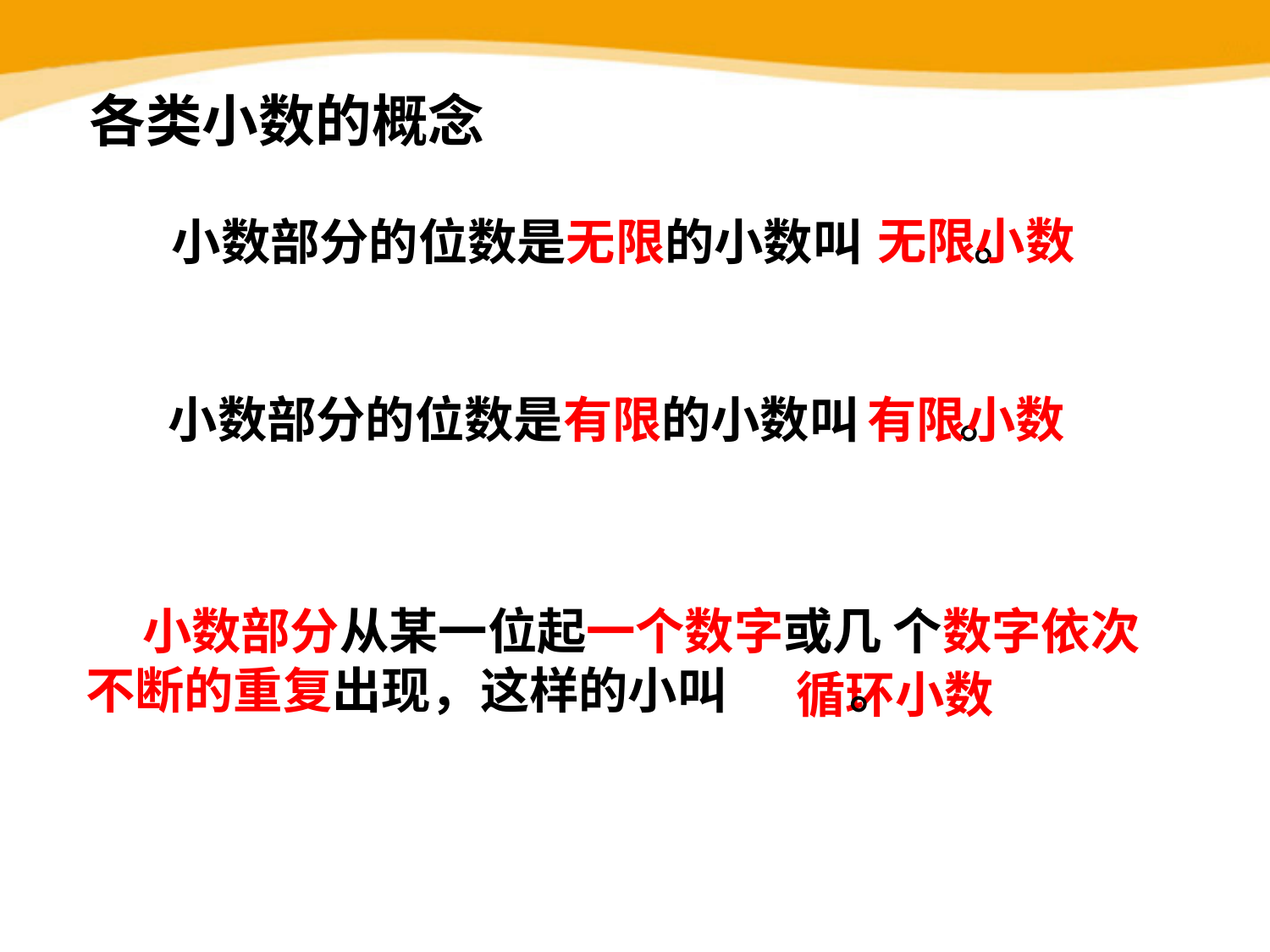

各类小数的概念
小数部分的位数是无限的小数叫          。
无限小数
有限小数
小数部分的位数是有限的小数叫         。
    小数部分从某一位起一个数字或几 个数字依次不断的重复出现，这样的小叫           。
循环小数